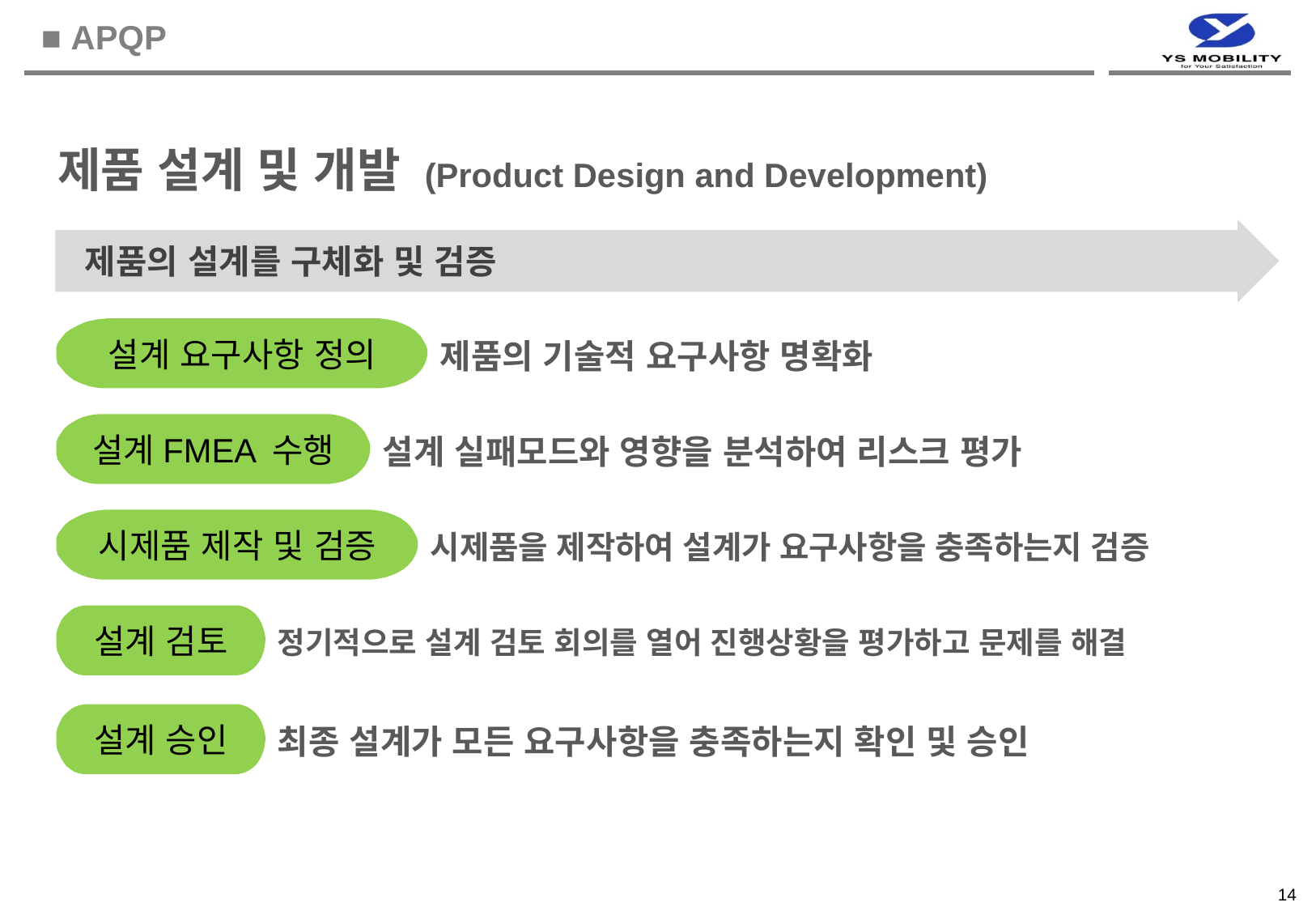

■ APQP
제품 설계 및 개발 (Product Design and Development)
 제품의 설계를 구체화 및 검증
설계 요구사항 정의
제품의 기술적 요구사항 명확화
설계FMEA 수행
설계 실패모드와 영향을 분석하여 리스크 평가
시제품 제작 및 검증
시제품을 제작하여 설계가 요구사항을 충족하는지 검증
설계 검토
정기적으로 설계 검토 회의를 열어 진행상황을 평가하고 문제를 해결
설계 승인
최종 설계가 모든 요구사항을 충족하는지 확인 및 승인